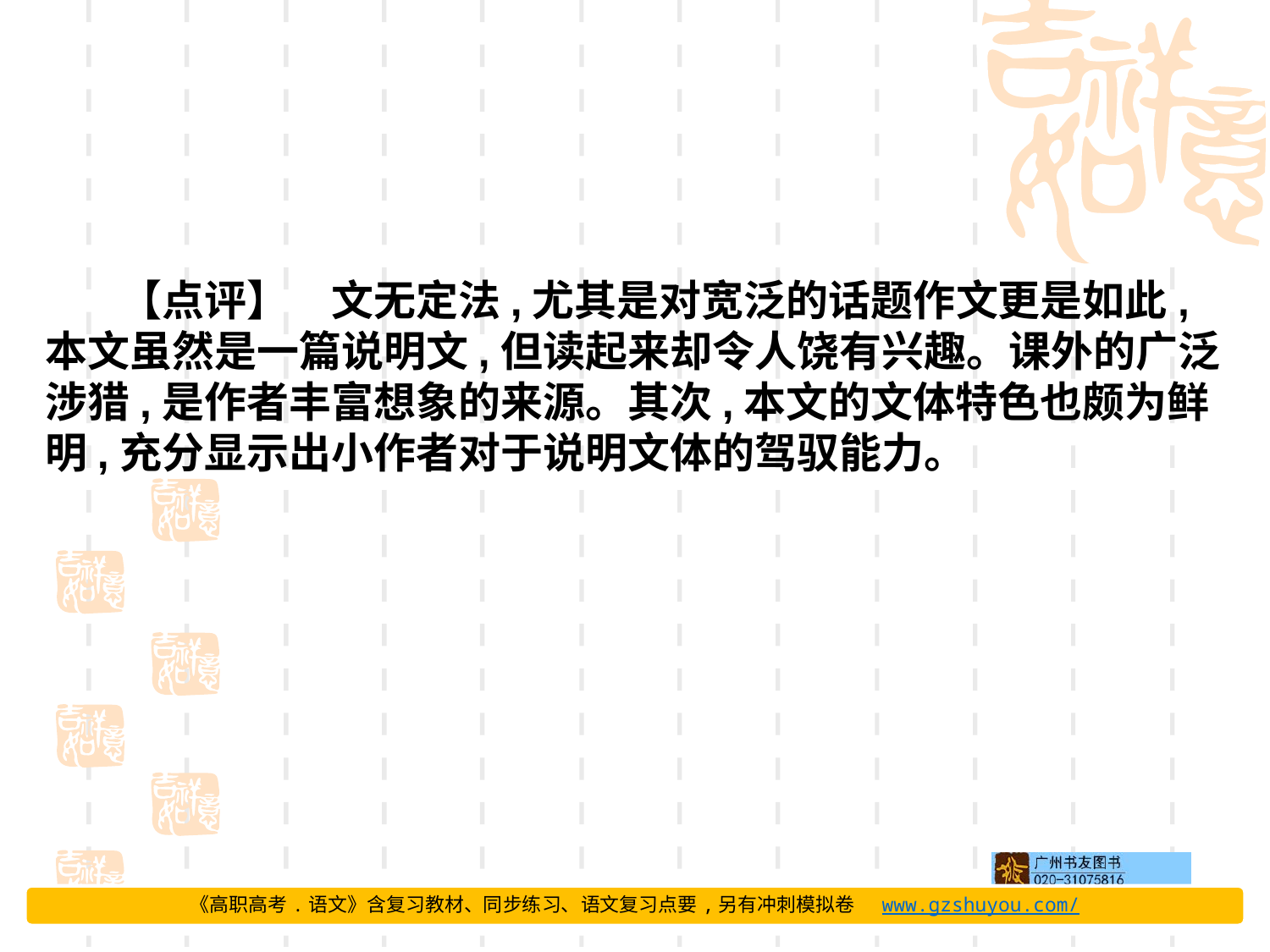

【点评】　文无定法,尤其是对宽泛的话题作文更是如此,本文虽然是一篇说明文,但读起来却令人饶有兴趣。课外的广泛涉猎,是作者丰富想象的来源。其次,本文的文体特色也颇为鲜明,充分显示出小作者对于说明文体的驾驭能力。